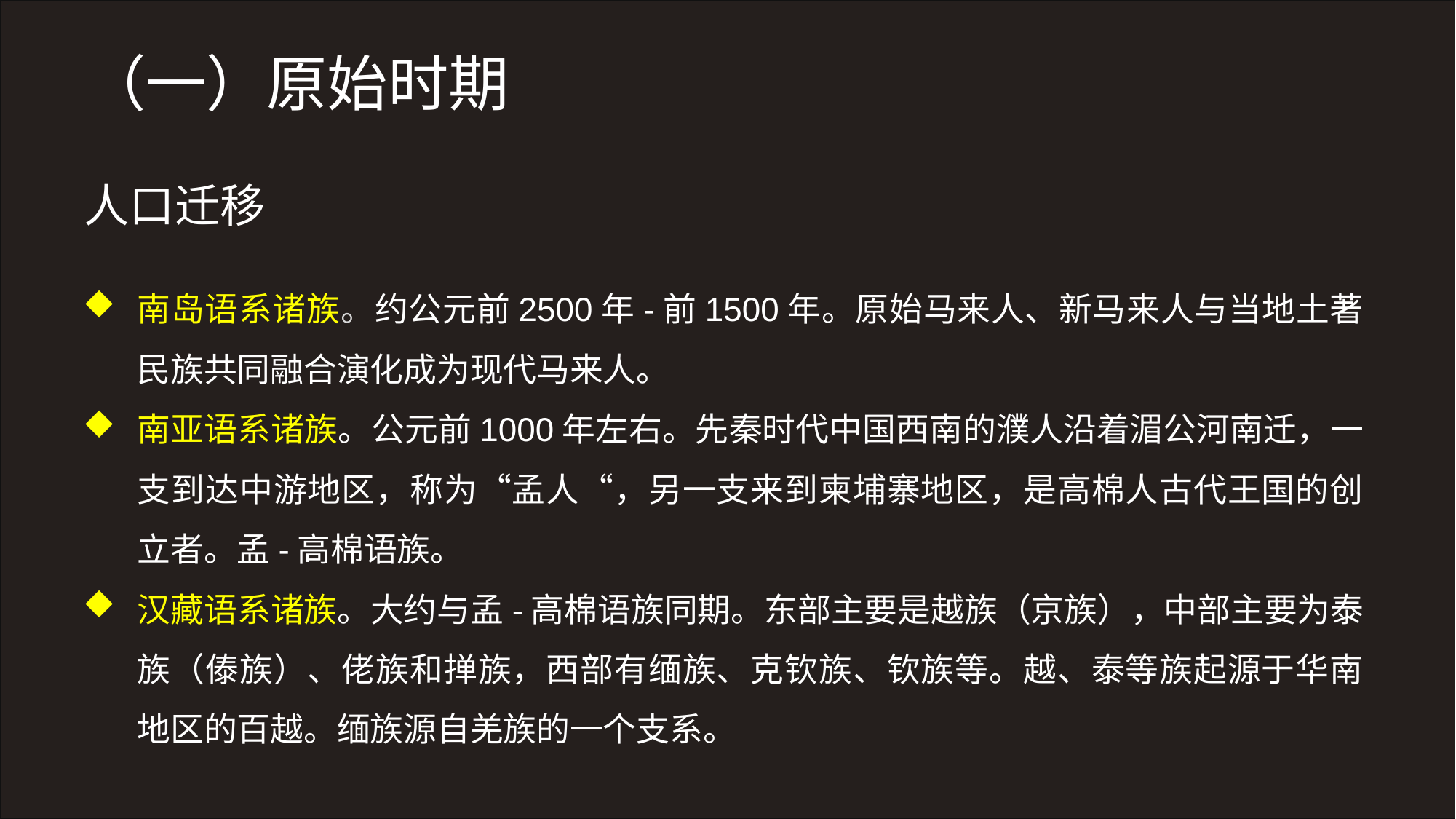

（一）原始时期
人口迁移
南岛语系诸族。约公元前2500年-前1500年。原始马来人、新马来人与当地土著民族共同融合演化成为现代马来人。
南亚语系诸族。公元前1000年左右。先秦时代中国西南的濮人沿着湄公河南迁，一支到达中游地区，称为“孟人“，另一支来到柬埔寨地区，是高棉人古代王国的创立者。孟-高棉语族。
汉藏语系诸族。大约与孟-高棉语族同期。东部主要是越族（京族），中部主要为泰族（傣族）、佬族和掸族，西部有缅族、克钦族、钦族等。越、泰等族起源于华南地区的百越。缅族源自羌族的一个支系。